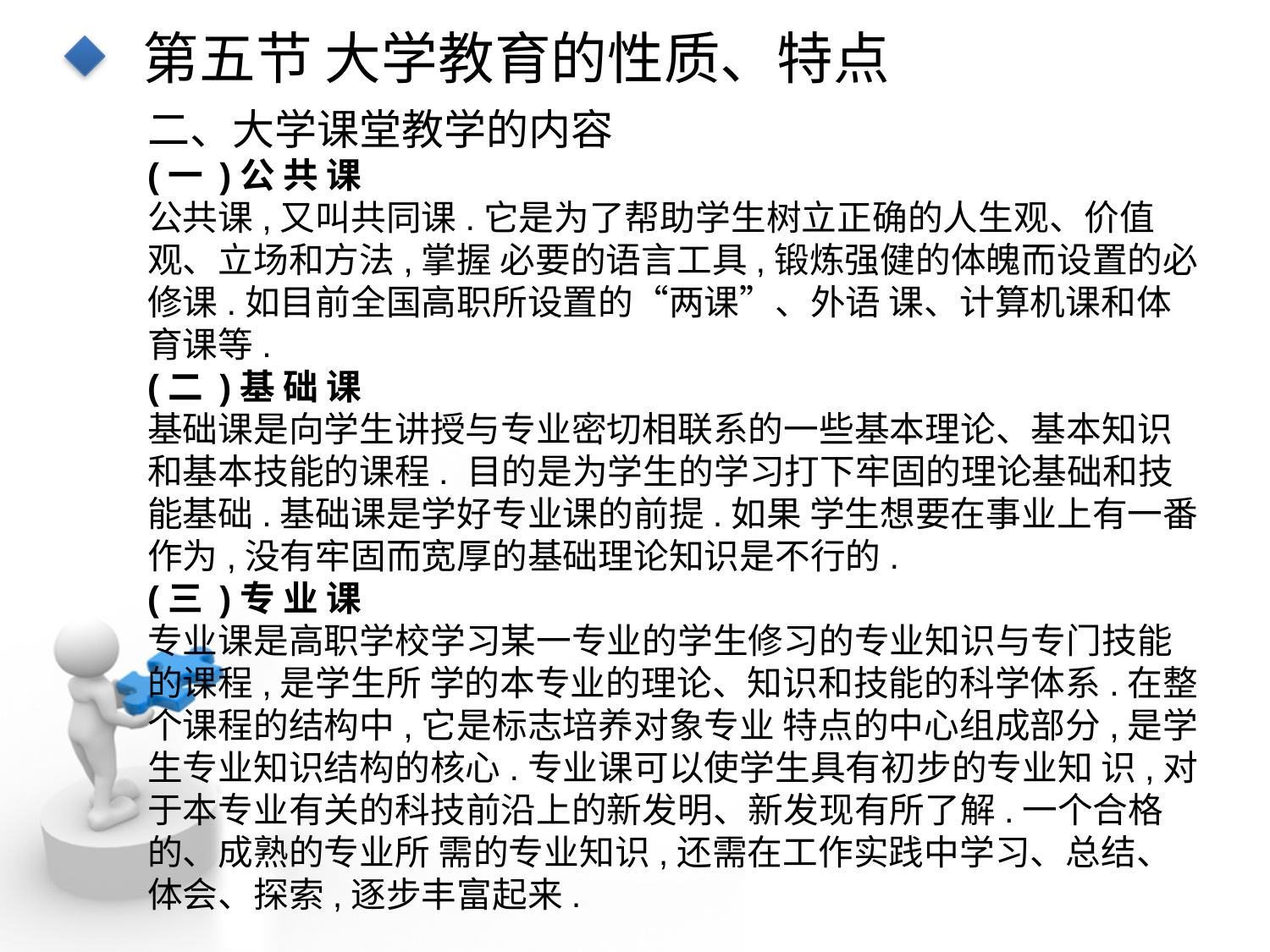

第五节 大学教育的性质、特点

二、大学课堂教学的内容
(一 )公 共 课
公共课,又叫共同课.它是为了帮助学生树立正确的人生观、价值观、立场和方法,掌握 必要的语言工具,锻炼强健的体魄而设置的必修课.如目前全国高职所设置的“两课”、外语 课、计算机课和体育课等.
(二 )基 础 课
基础课是向学生讲授与专业密切相联系的一些基本理论、基本知识和基本技能的课程. 目的是为学生的学习打下牢固的理论基础和技能基础.基础课是学好专业课的前提.如果 学生想要在事业上有一番作为,没有牢固而宽厚的基础理论知识是不行的.
(三 )专 业 课
专业课是高职学校学习某一专业的学生修习的专业知识与专门技能的课程,是学生所 学的本专业的理论、知识和技能的科学体系.在整个课程的结构中,它是标志培养对象专业 特点的中心组成部分,是学生专业知识结构的核心.专业课可以使学生具有初步的专业知 识,对于本专业有关的科技前沿上的新发明、新发现有所了解.一个合格的、成熟的专业所 需的专业知识,还需在工作实践中学习、总结、体会、探索,逐步丰富起来.
点击添加文本
点击添加文本
点击添加文本
点击添加文本